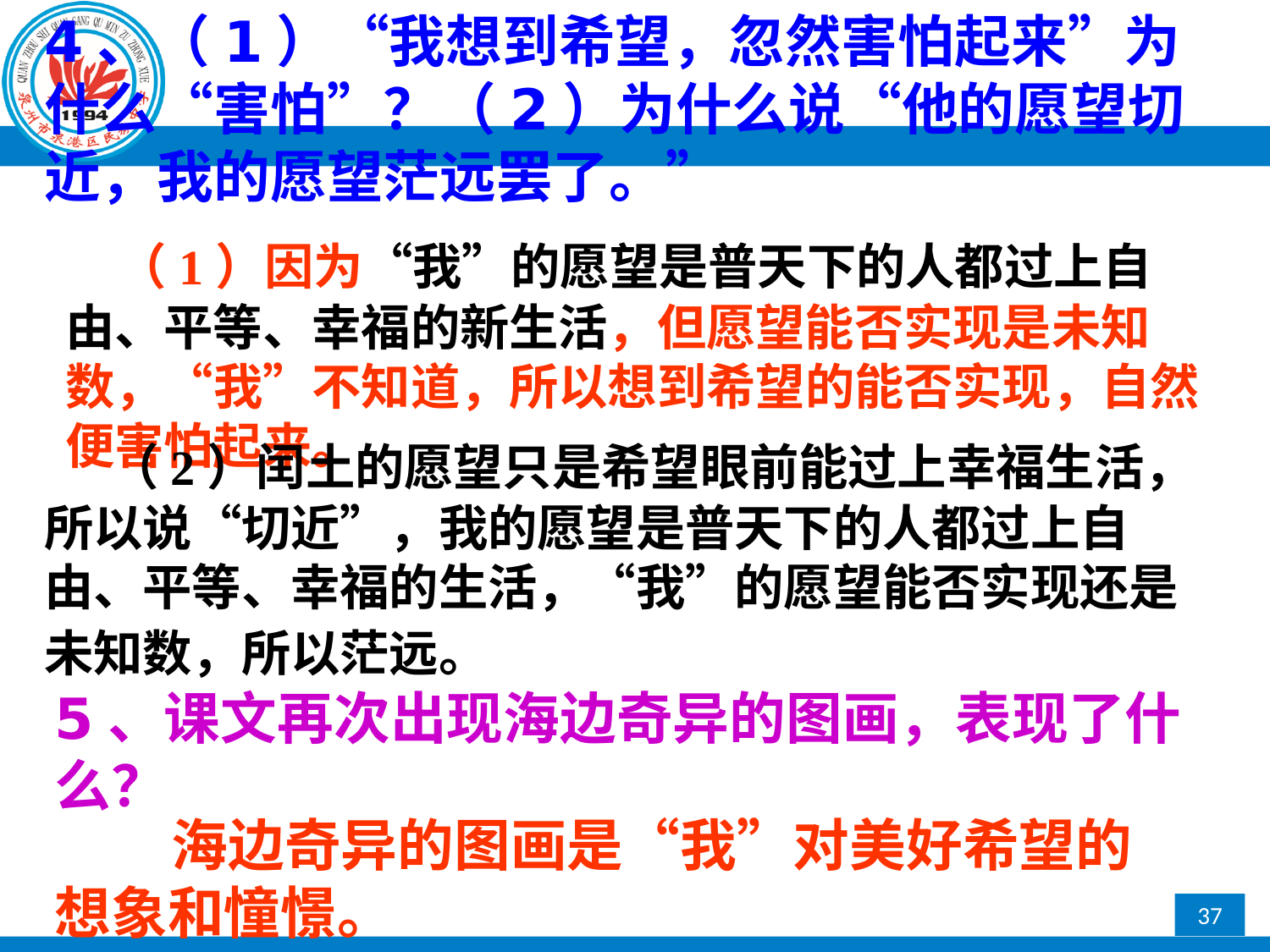

4、（1）“我想到希望，忽然害怕起来”为什么“害怕”？（2）为什么说“他的愿望切近，我的愿望茫远罢了。”
   （1）因为“我”的愿望是普天下的人都过上自由、平等、幸福的新生活，但愿望能否实现是未知数，“我”不知道，所以想到希望的能否实现，自然便害怕起来。
    （2）闰土的愿望只是希望眼前能过上幸福生活，所以说“切近”，我的愿望是普天下的人都过上自由、平等、幸福的生活，“我”的愿望能否实现还是未知数，所以茫远。
5、课文再次出现海边奇异的图画，表现了什么？
        海边奇异的图画是“我”对美好希望的想象和憧憬。